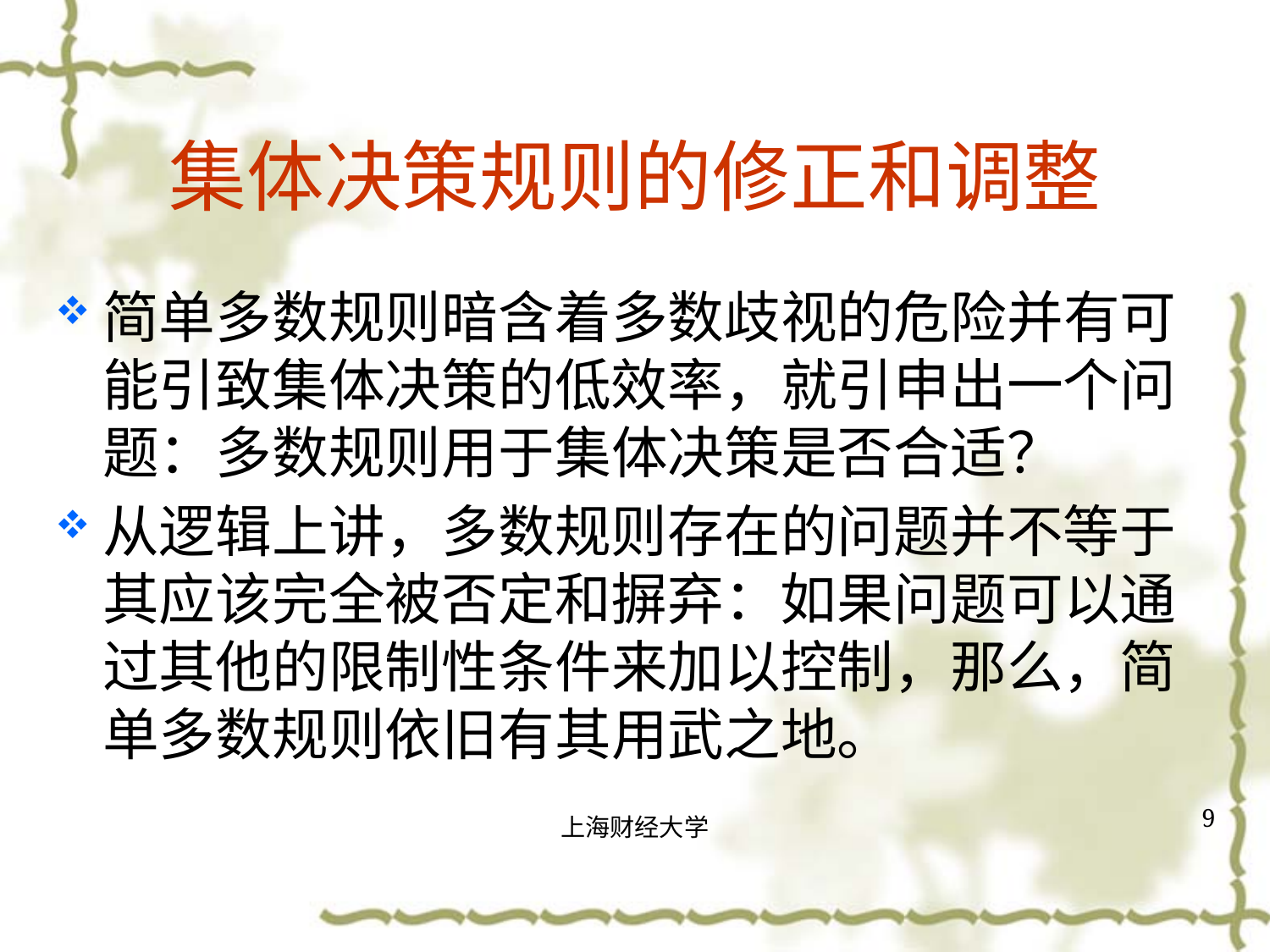

# 集体决策规则的修正和调整
简单多数规则暗含着多数歧视的危险并有可能引致集体决策的低效率，就引申出一个问题：多数规则用于集体决策是否合适？
从逻辑上讲，多数规则存在的问题并不等于其应该完全被否定和摒弃：如果问题可以通过其他的限制性条件来加以控制，那么，简单多数规则依旧有其用武之地。
9
上海财经大学